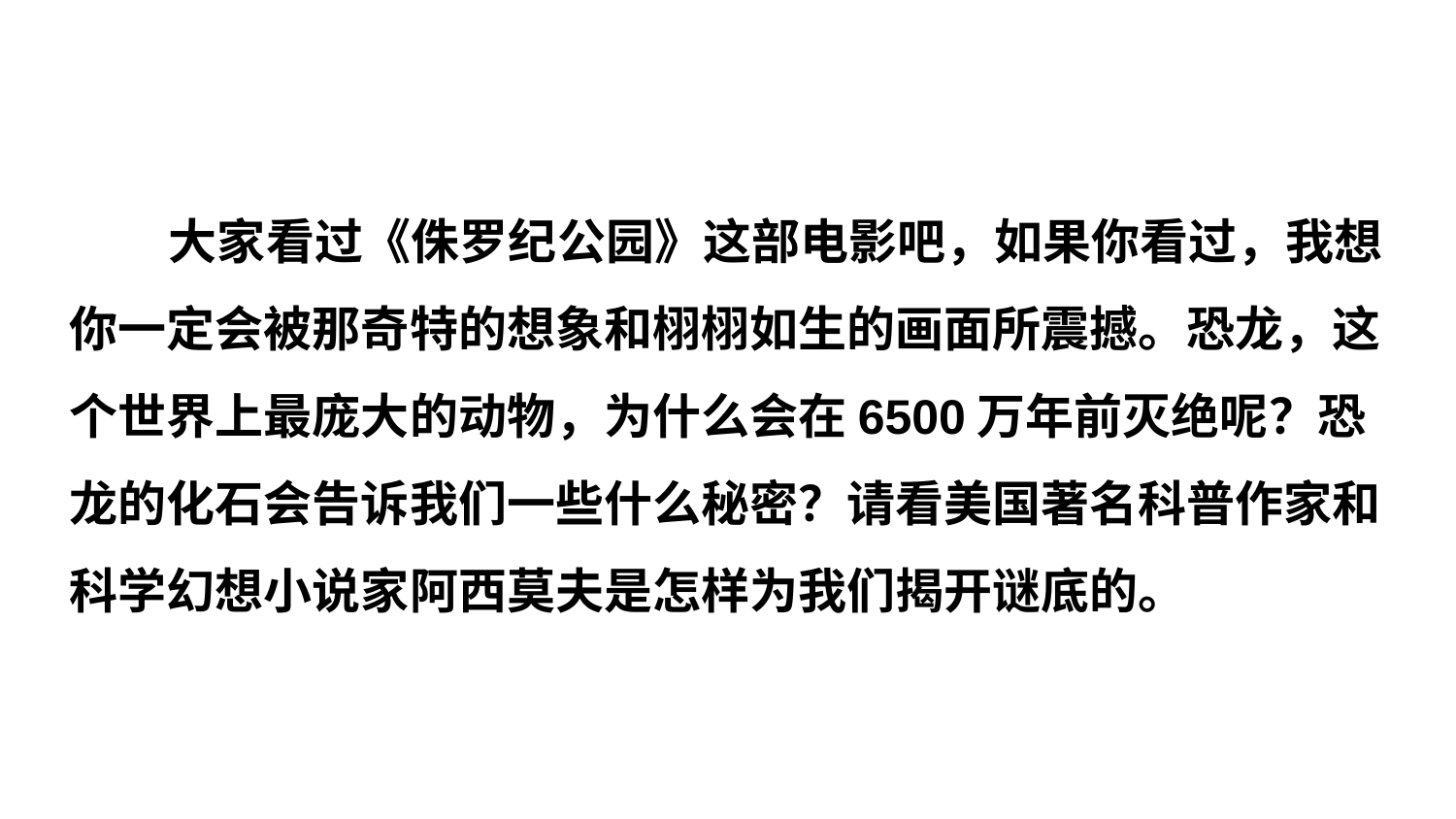

大家看过《侏罗纪公园》这部电影吧，如果你看过，我想你一定会被那奇特的想象和栩栩如生的画面所震撼。恐龙，这个世界上最庞大的动物，为什么会在6500万年前灭绝呢？恐龙的化石会告诉我们一些什么秘密？请看美国著名科普作家和科学幻想小说家阿西莫夫是怎样为我们揭开谜底的。